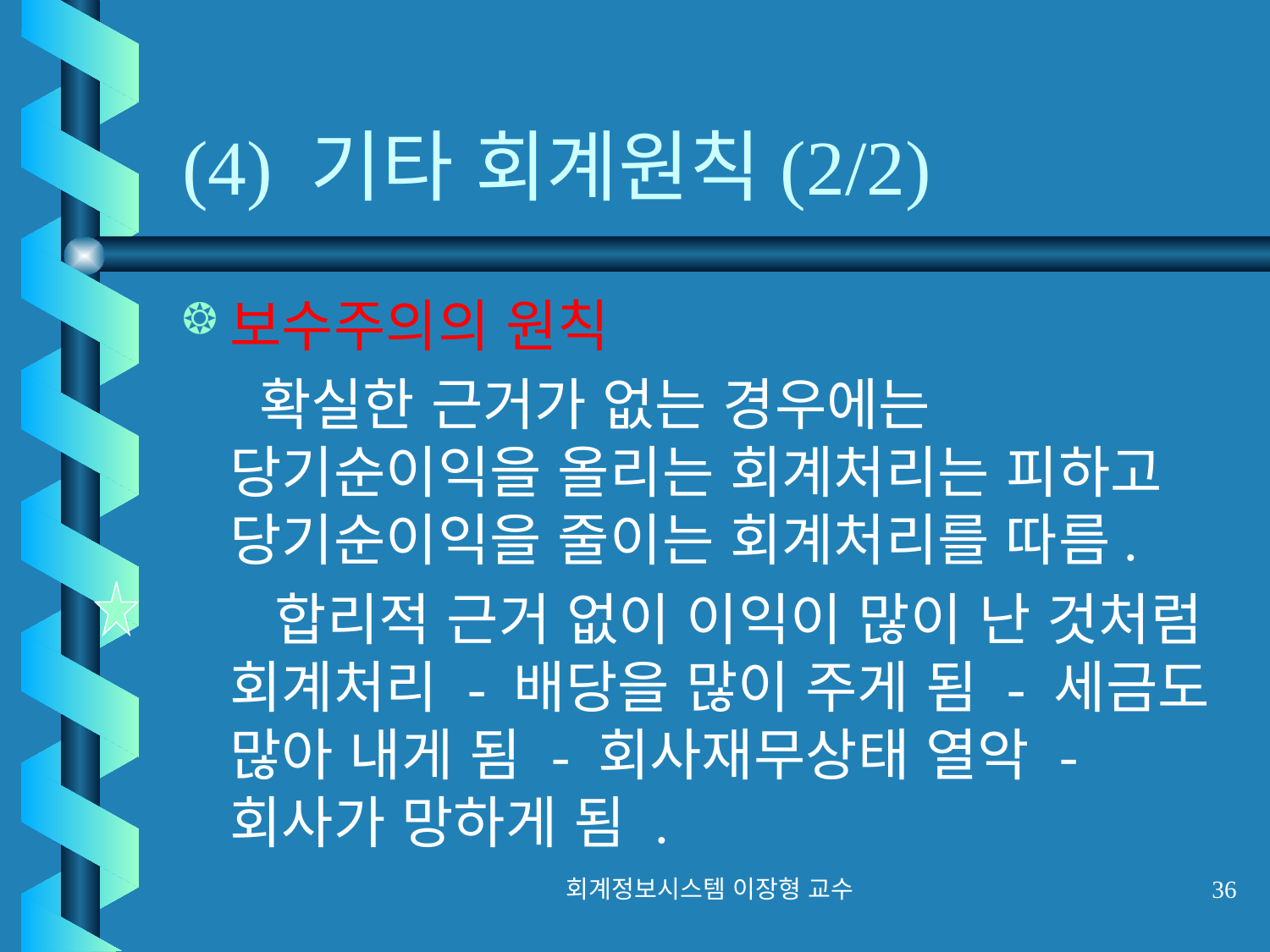

# (4) 기타 회계원칙(2/2)
보수주의의 원칙
    확실한 근거가 없는 경우에는 당기순이익을 올리는 회계처리는 피하고 당기순이익을 줄이는 회계처리를 따름.
     합리적 근거 없이 이익이 많이 난 것처럼 회계처리 - 배당을 많이 주게 됨 - 세금도 많아 내게 됨 - 회사재무상태 열악 - 회사가 망하게 됨 .

회계정보시스템 이장형 교수
36